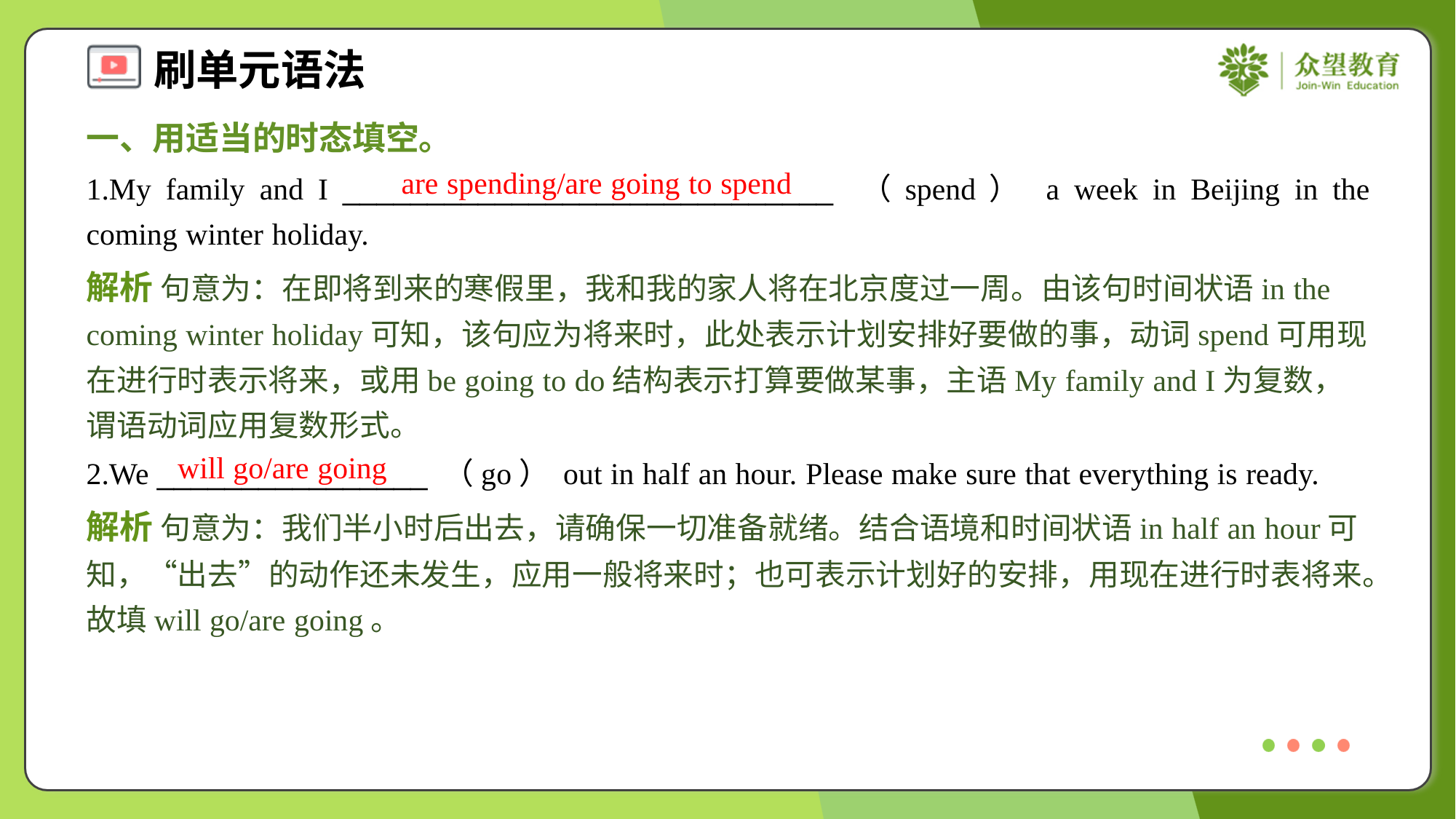

一、用适当的时态填空。
are spending/are going to spend
1.My family and I _____________________________ （spend） a week in Beijing in the coming winter holiday.
解析 句意为：在即将到来的寒假里，我和我的家人将在北京度过一周。由该句时间状语in the coming winter holiday可知，该句应为将来时，此处表示计划安排好要做的事，动词spend可用现在进行时表示将来，或用be going to do结构表示打算要做某事，主语My family and I为复数，谓语动词应用复数形式。
will go/are going
2.We ________________ （go） out in half an hour. Please make sure that everything is ready.
解析 句意为：我们半小时后出去，请确保一切准备就绪。结合语境和时间状语in half an hour可知，“出去”的动作还未发生，应用一般将来时；也可表示计划好的安排，用现在进行时表将来。故填will go/are going。